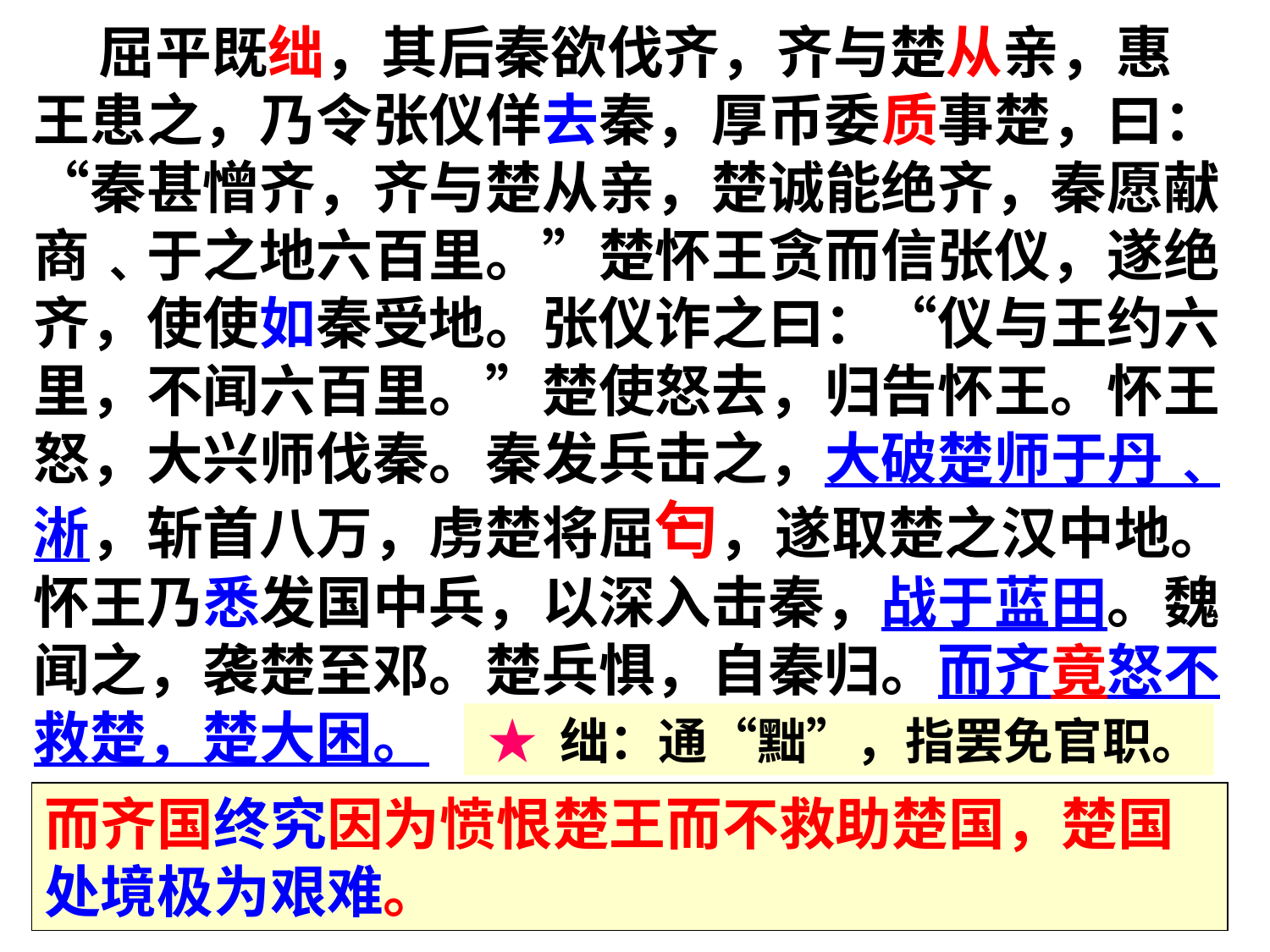

屈平既绌，其后秦欲伐齐，齐与楚从亲，惠王患之，乃令张仪佯去秦，厚币委质事楚，曰：“秦甚憎齐，齐与楚从亲，楚诚能绝齐，秦愿献商﹑于之地六百里。”楚怀王贪而信张仪，遂绝齐，使使如秦受地。张仪诈之曰：“仪与王约六里，不闻六百里。”楚使怒去，归告怀王。怀王怒，大兴师伐秦。秦发兵击之，大破楚师于丹﹑淅，斩首八万，虏楚将屈匄，遂取楚之汉中地。怀王乃悉发国中兵，以深入击秦，战于蓝田。魏闻之，袭楚至邓。楚兵惧，自秦归。而齐竟怒不救楚，楚大困。
 ★ 绌：通“黜”，指罢免官职。
而齐国终究因为愤恨楚王而不救助楚国，楚国处境极为艰难。